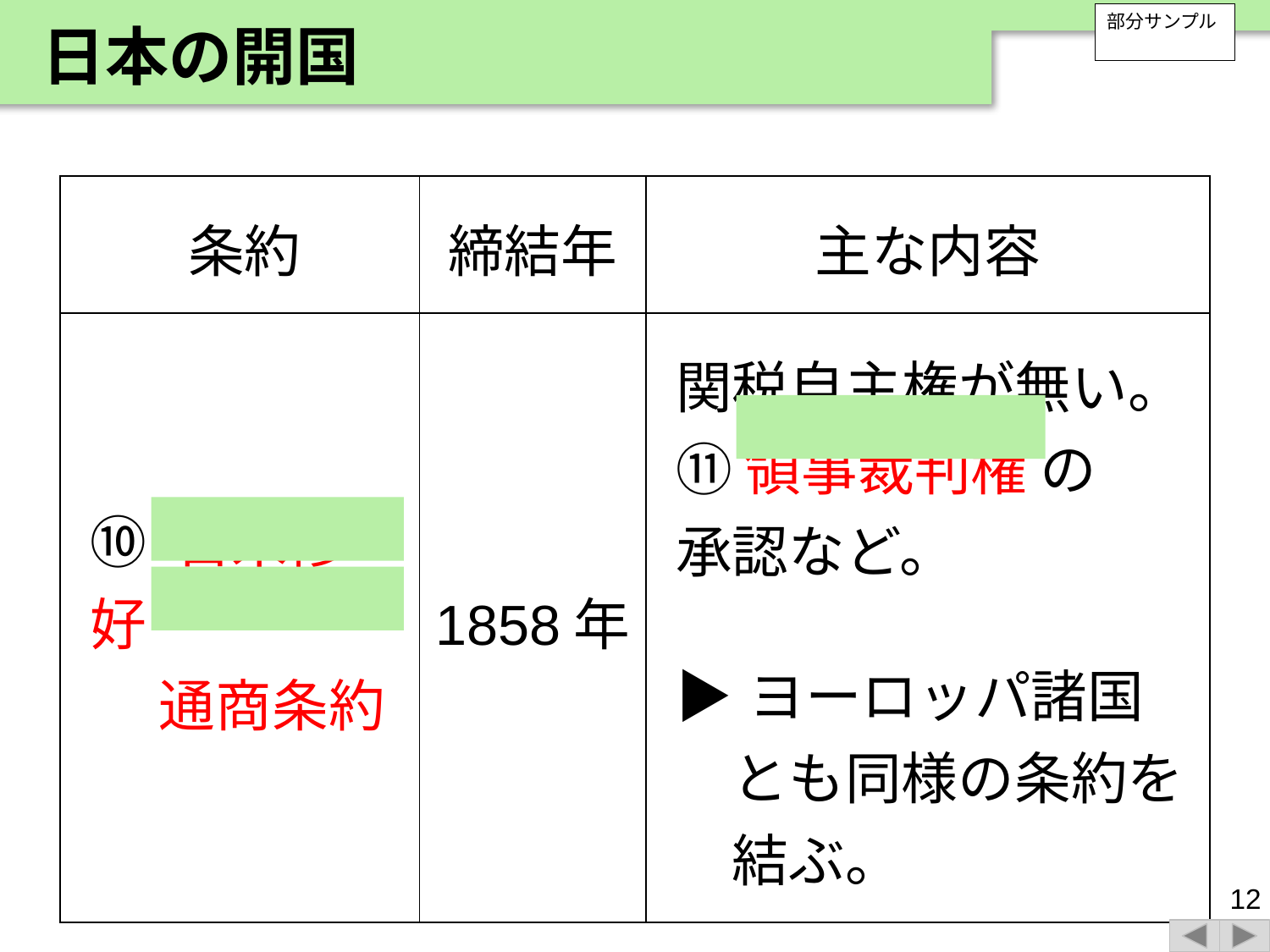

日本の開国
部分サンプル
| 条約 | 締結年 | 主な内容 |
| --- | --- | --- |
| ⑩ 日米修好 　 通商条約 | 1858年 | 関税自主権が無い。⑪ 領事裁判権 の 承認など。 ▶ヨーロッパ諸国とも同様の条約を結ぶ。 |

12